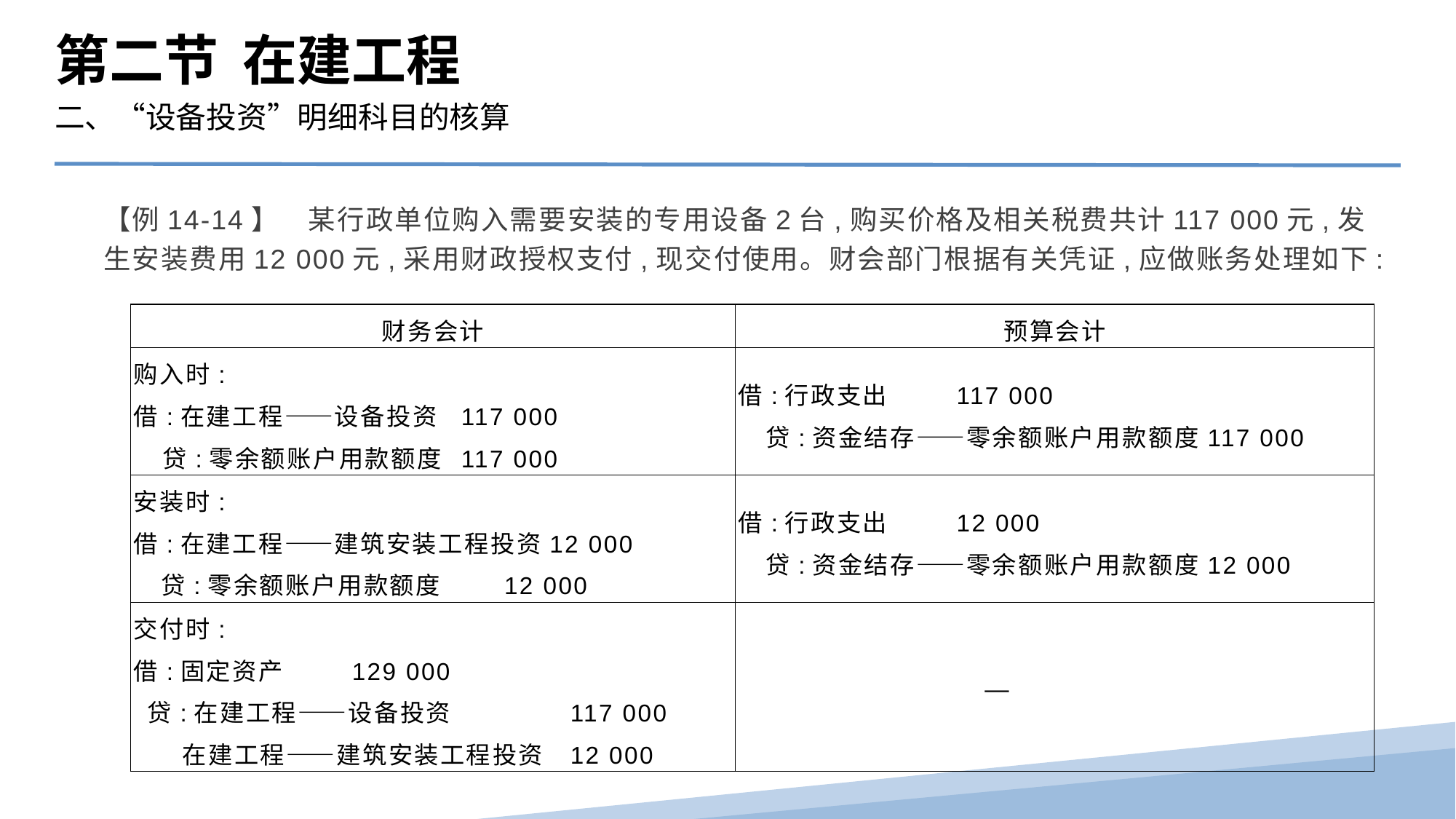

第二节  在建工程
二、“设备投资”明细科目的核算
【例14-14】　某行政单位购入需要安装的专用设备2台,购买价格及相关税费共计117 000元,发生安装费用12 000元,采用财政授权支付,现交付使用。财会部门根据有关凭证,应做账务处理如下:
| 财务会计 | 预算会计 |
| --- | --- |
| 购入时: 借:在建工程——设备投资 117 000 贷:零余额账户用款额度 117 000 | 借:行政支出 117 000 贷:资金结存——零余额账户用款额度117 000 |
| 安装时: 借:在建工程——建筑安装工程投资12 000 贷:零余额账户用款额度 12 000 | 借:行政支出 12 000 贷:资金结存——零余额账户用款额度12 000 |
| 交付时: 借:固定资产 129 000 贷:在建工程——设备投资 117 000 在建工程——建筑安装工程投资 12 000 | — |